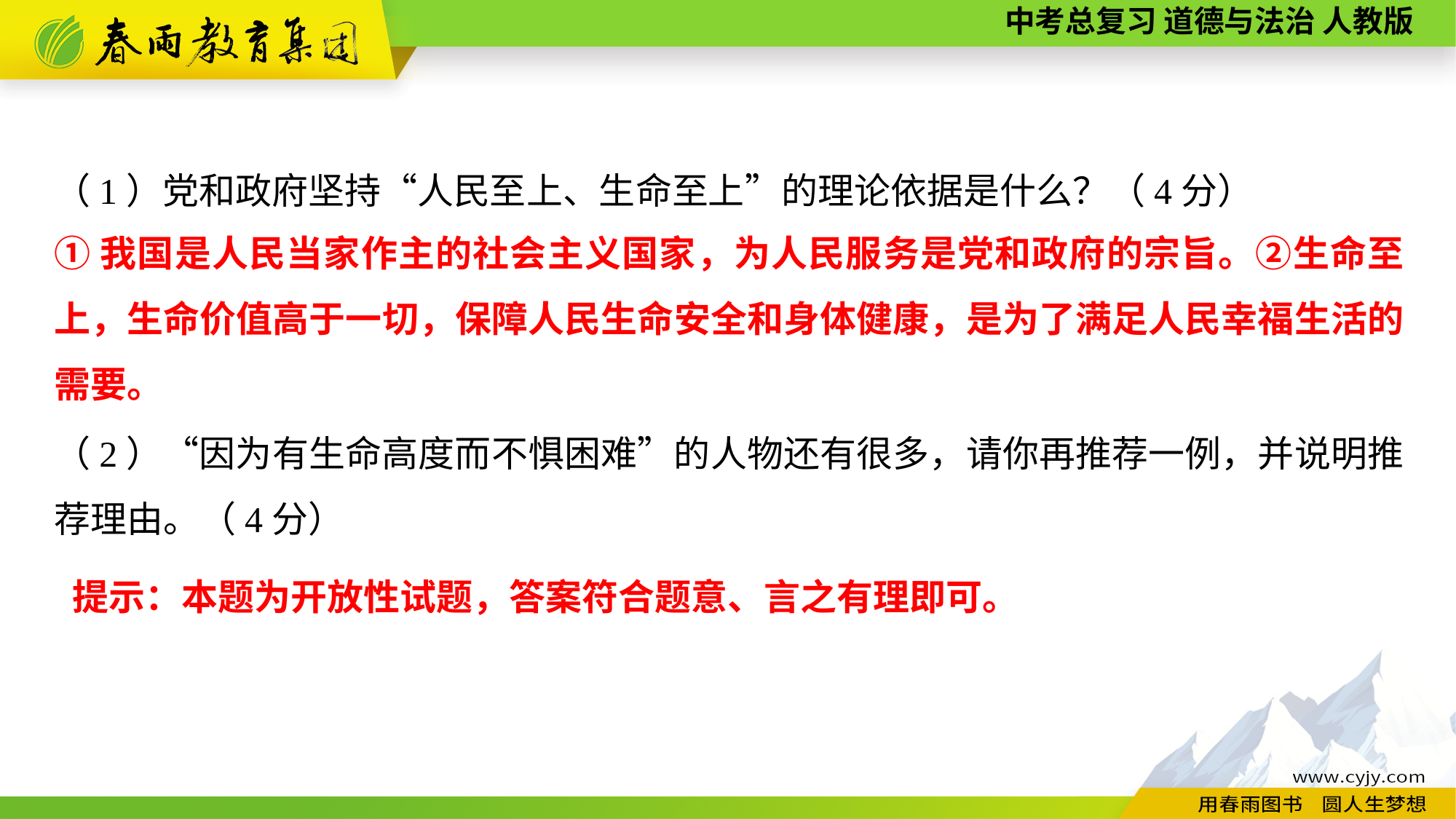

（1）党和政府坚持“人民至上、生命至上”的理论依据是什么？（4分）
①我国是人民当家作主的社会主义国家，为人民服务是党和政府的宗旨。②生命至上，生命价值高于一切，保障人民生命安全和身体健康，是为了满足人民幸福生活的需要。
（2）“因为有生命高度而不惧困难”的人物还有很多，请你再推荐一例，并说明推荐理由。（4分）
提示：本题为开放性试题，答案符合题意、言之有理即可。